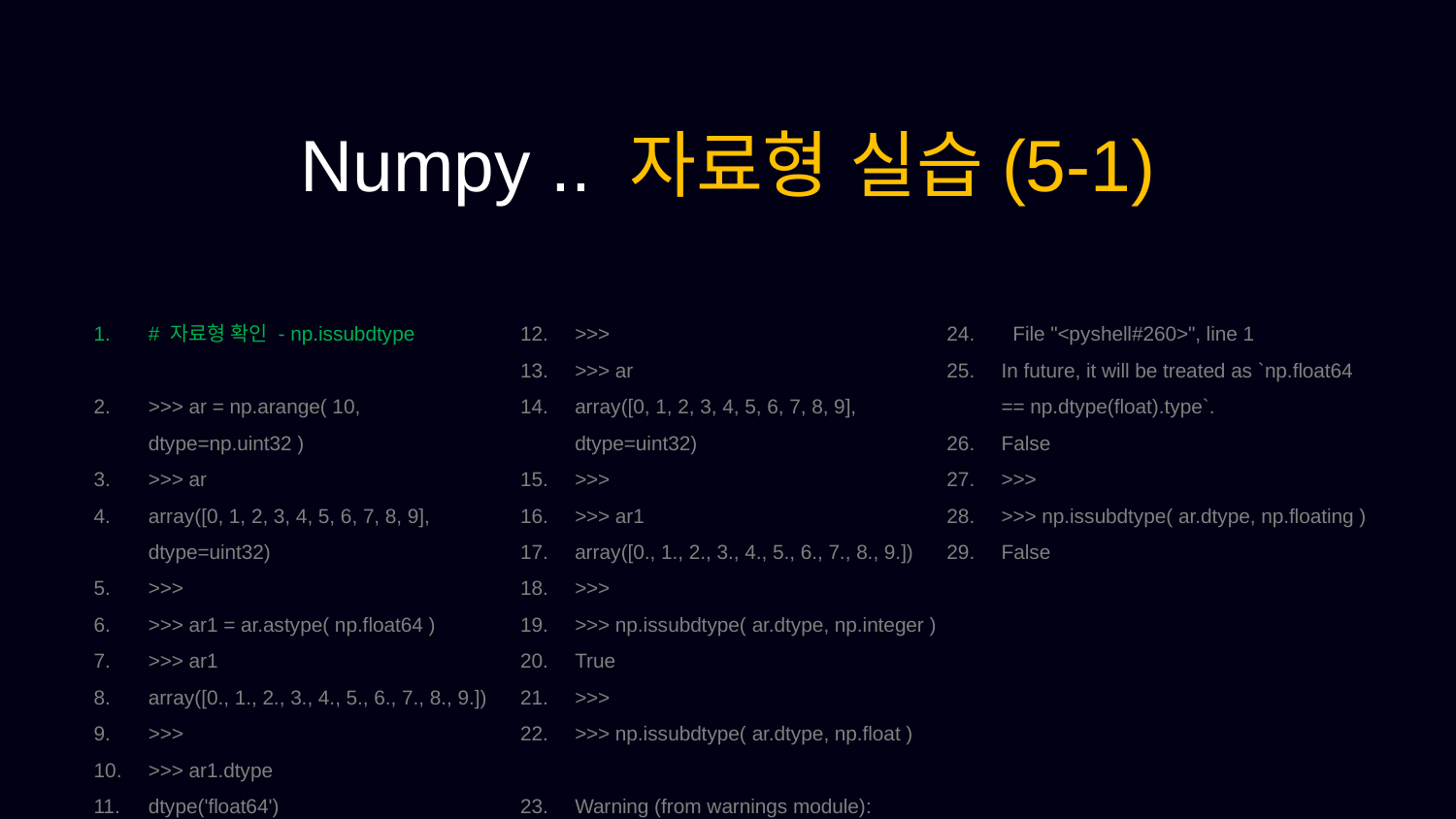

Numpy .. 자료형 실습(5-1)
# 자료형 확인 - np.issubdtype

>>> ar = np.arange( 10, dtype=np.uint32 )
>>> ar
array([0, 1, 2, 3, 4, 5, 6, 7, 8, 9], dtype=uint32)
>>>
>>> ar1 = ar.astype( np.float64 )
>>> ar1
array([0., 1., 2., 3., 4., 5., 6., 7., 8., 9.])
>>>
>>> ar1.dtype
dtype('float64')
>>>
>>> ar
array([0, 1, 2, 3, 4, 5, 6, 7, 8, 9], dtype=uint32)
>>>
>>> ar1
array([0., 1., 2., 3., 4., 5., 6., 7., 8., 9.])
>>>
>>> np.issubdtype( ar.dtype, np.integer )
True
>>>
>>> np.issubdtype( ar.dtype, np.float )

Warning (from warnings module):
  File "<pyshell#260>", line 1
In future, it will be treated as `np.float64 == np.dtype(float).type`.
False
>>>
>>> np.issubdtype( ar.dtype, np.floating )
False